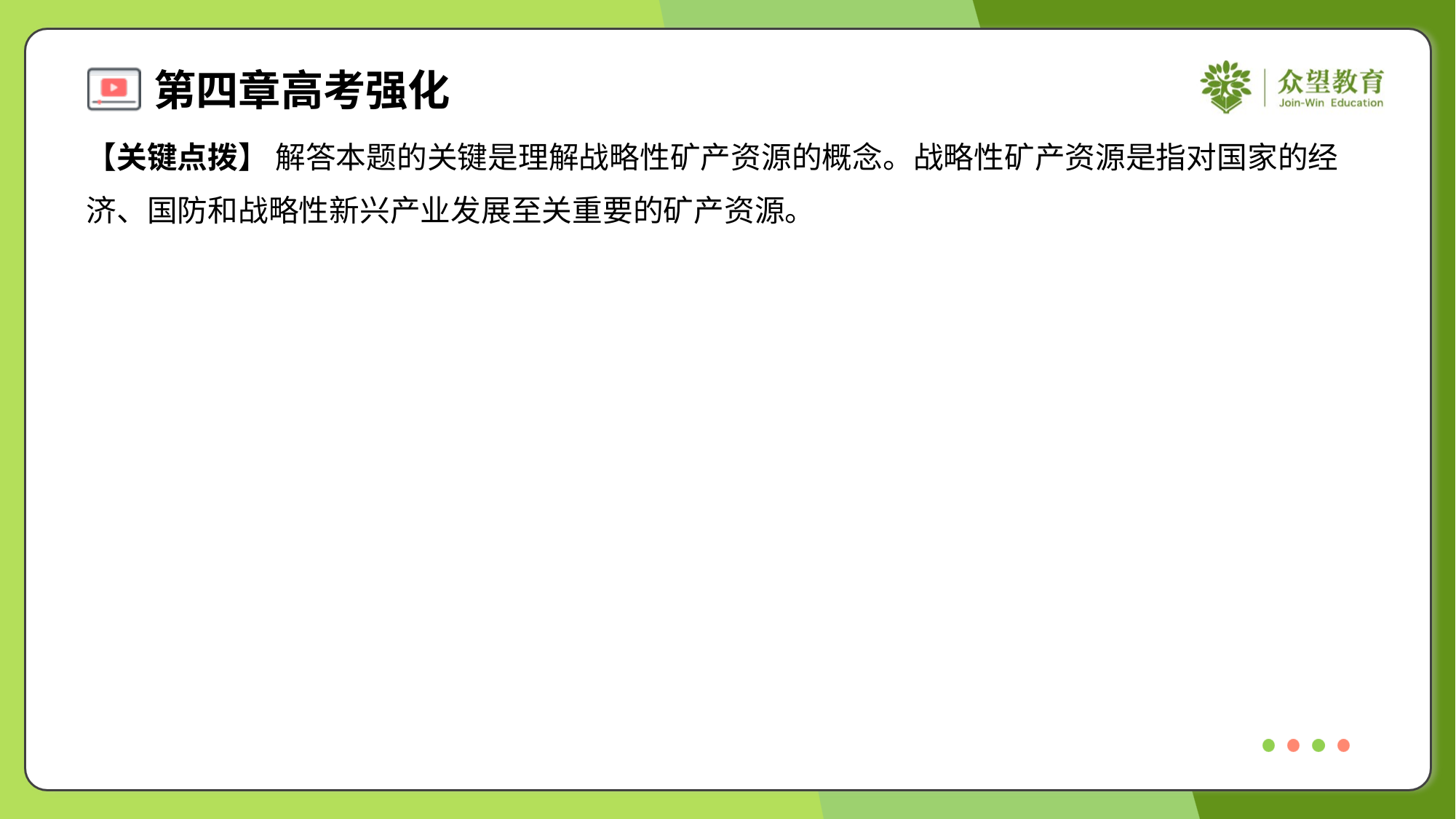

【关键点拨】 解答本题的关键是理解战略性矿产资源的概念。战略性矿产资源是指对国家的经
济、国防和战略性新兴产业发展至关重要的矿产资源。